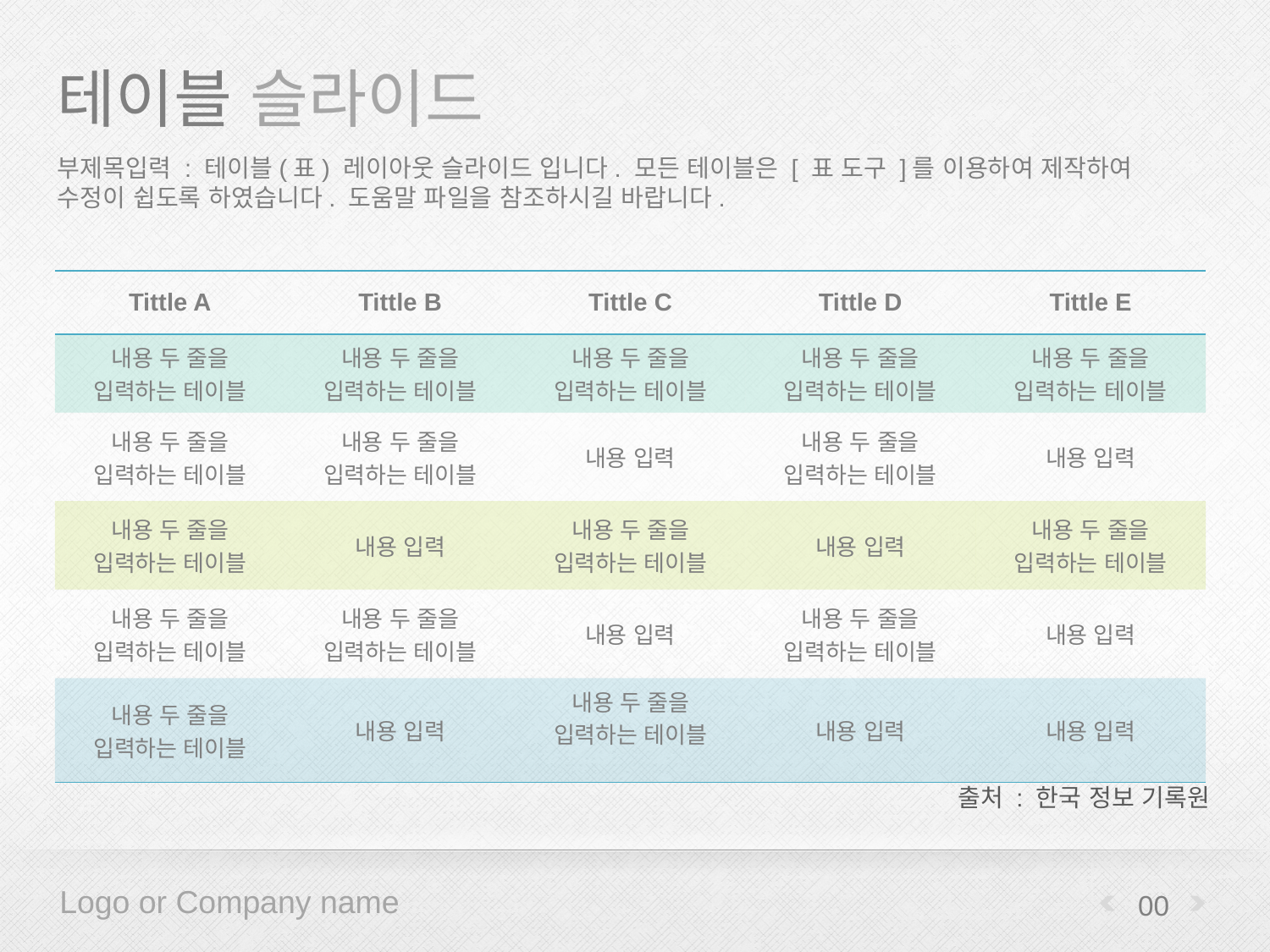

# 테이블 슬라이드
부제목입력 : 테이블(표) 레이아웃 슬라이드 입니다. 모든 테이블은 [ 표 도구 ]를 이용하여 제작하여 수정이 쉽도록 하였습니다. 도움말 파일을 참조하시길 바랍니다.
| Tittle A | Tittle B | Tittle C | Tittle D | Tittle E |
| --- | --- | --- | --- | --- |
| 내용 두 줄을 입력하는 테이블 | 내용 두 줄을 입력하는 테이블 | 내용 두 줄을 입력하는 테이블 | 내용 두 줄을 입력하는 테이블 | 내용 두 줄을 입력하는 테이블 |
| 내용 두 줄을 입력하는 테이블 | 내용 두 줄을 입력하는 테이블 | 내용 입력 | 내용 두 줄을 입력하는 테이블 | 내용 입력 |
| 내용 두 줄을 입력하는 테이블 | 내용 입력 | 내용 두 줄을 입력하는 테이블 | 내용 입력 | 내용 두 줄을 입력하는 테이블 |
| 내용 두 줄을 입력하는 테이블 | 내용 두 줄을 입력하는 테이블 | 내용 입력 | 내용 두 줄을 입력하는 테이블 | 내용 입력 |
| 내용 두 줄을 입력하는 테이블 | 내용 입력 | 내용 두 줄을 입력하는 테이블 | 내용 입력 | 내용 입력 |
출처 : 한국 정보 기록원
00